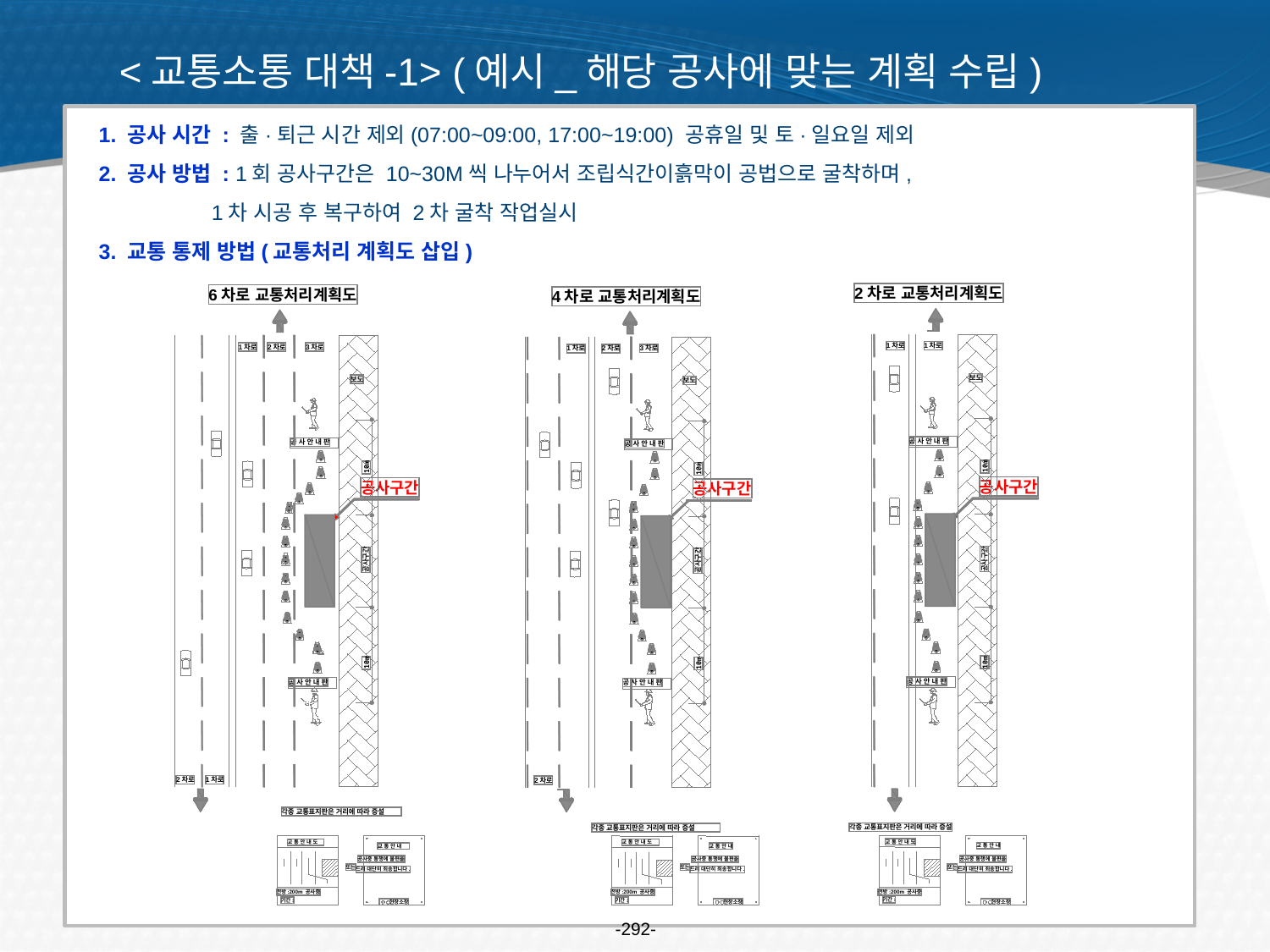

<교통소통 대책-1> (예시_해당 공사에 맞는 계획 수립)

   1. 공사 시간 : 출·퇴근 시간 제외(07:00~09:00, 17:00~19:00) 공휴일 및 토·일요일 제외
   2. 공사 방법 : 1회 공사구간은 10~30M씩 나누어서 조립식간이흙막이 공법으로 굴착하며,
                      1차 시공 후 복구하여 2차 굴착 작업실시
   3. 교통 통제 방법(교통처리 계획도 삽입)

2차로 교통처리계획도

1차로
1차로

보도

공 사 안 내 판

10m

공사구간

공사구간

10m

공 사 안 내 판

각종 교통표지판은 거리에 따라 증설

교 통 안 내 도
교 통 안 내

공사중 통행에 불편을

또는
드려 대단히 죄송합니다.

전방:200m 공사중
기간:
      현장소장

6차로 교통처리계획도

1차로
2차로
3차로

보도

공 사 안 내 판

10m

공사구간

공사구간

10m

공 사 안 내 판

2차로
1차로

각종 교통표지판은 거리에 따라 증설

교 통 안 내 도
교 통 안 내

공사중 통행에 불편을

또는
드려 대단히 죄송합니다.

전방:200m 공사중
기간:
      현장소장

4차로 교통처리계획도

1차로
2차로
3차로

보도

공 사 안 내 판

10m

공사구간

공사구간

10m

공 사 안 내 판

2차로

각종 교통표지판은 거리에 따라 증설

교 통 안 내 도
교 통 안 내

공사중 통행에 불편을

또는
드려 대단히 죄송합니다.

전방:200m 공사중
기간:
      현장소장

-292-